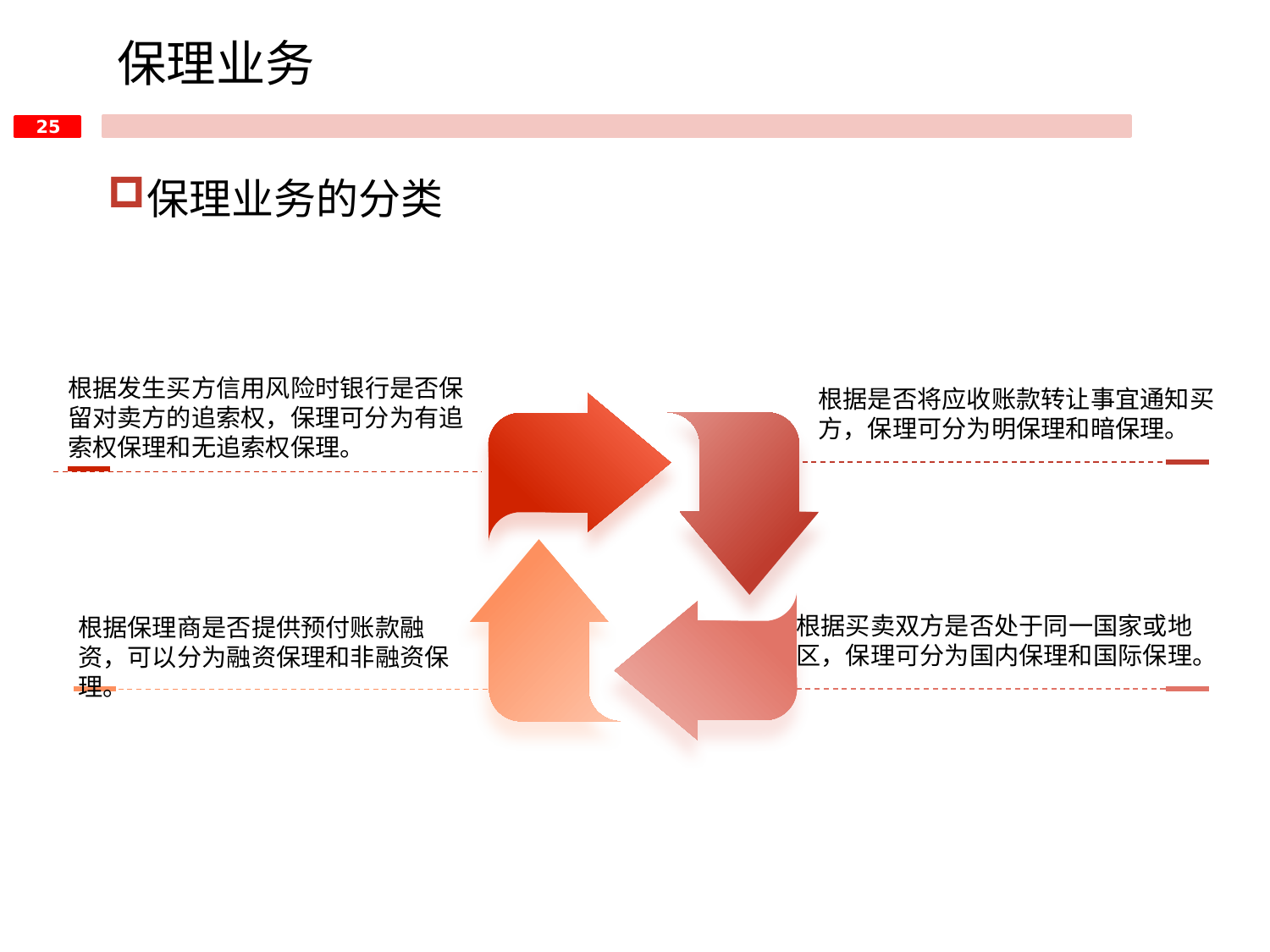

保理业务
25
保理业务的分类
根据发生买方信用风险时银行是否保留对卖方的追索权，保理可分为有追索权保理和无追索权保理。

根据是否将应收账款转让事宜通知买方，保理可分为明保理和暗保理。

根据买卖双方是否处于同一国家或地区，保理可分为国内保理和国际保理。
根据保理商是否提供预付账款融资，可以分为融资保理和非融资保理。